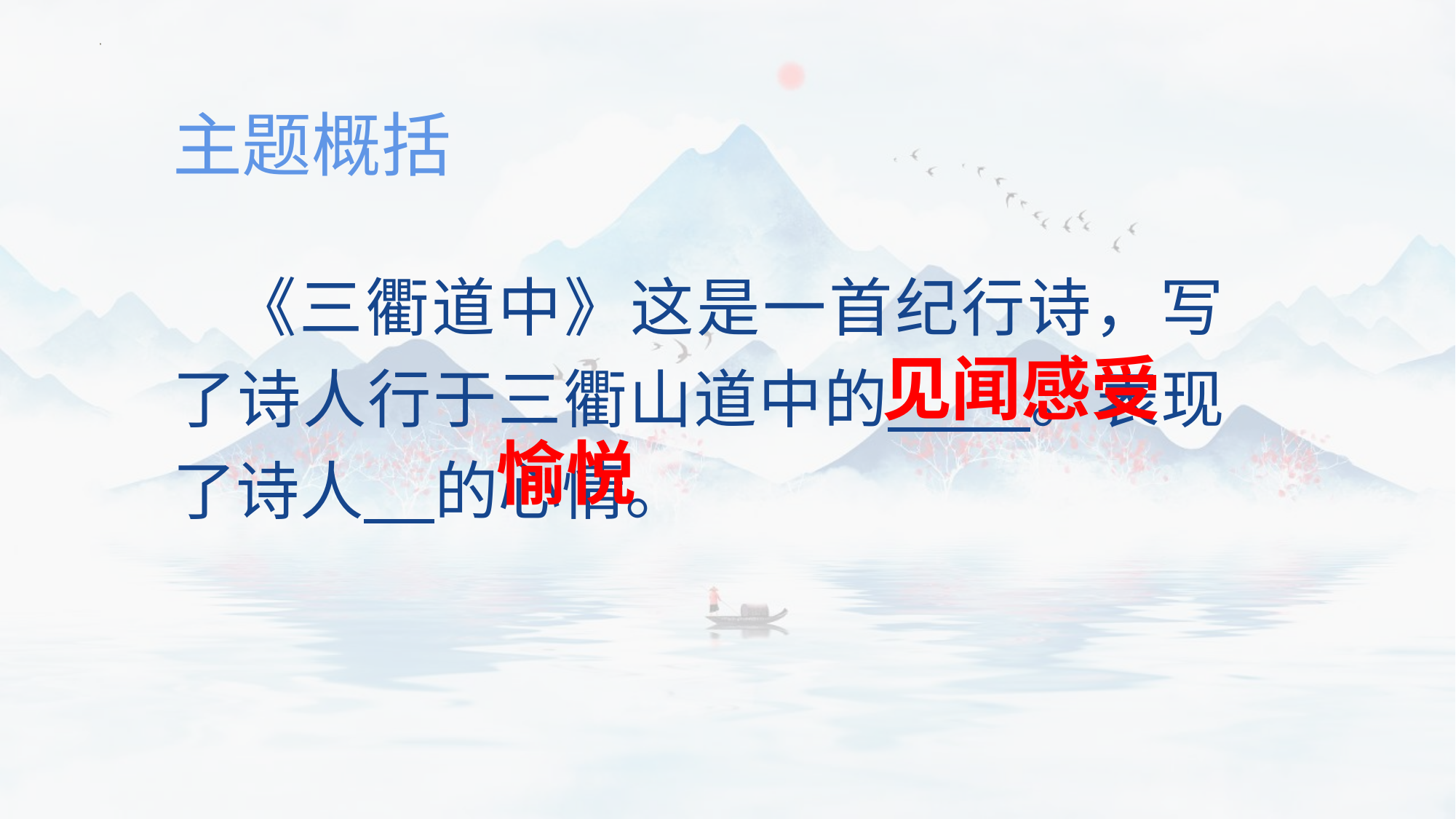

主题概括
   《三衢道中》这是一首纪行诗，写了诗人行于三衢山道中的         。表现了诗人     的心情。
见闻感受
愉悦